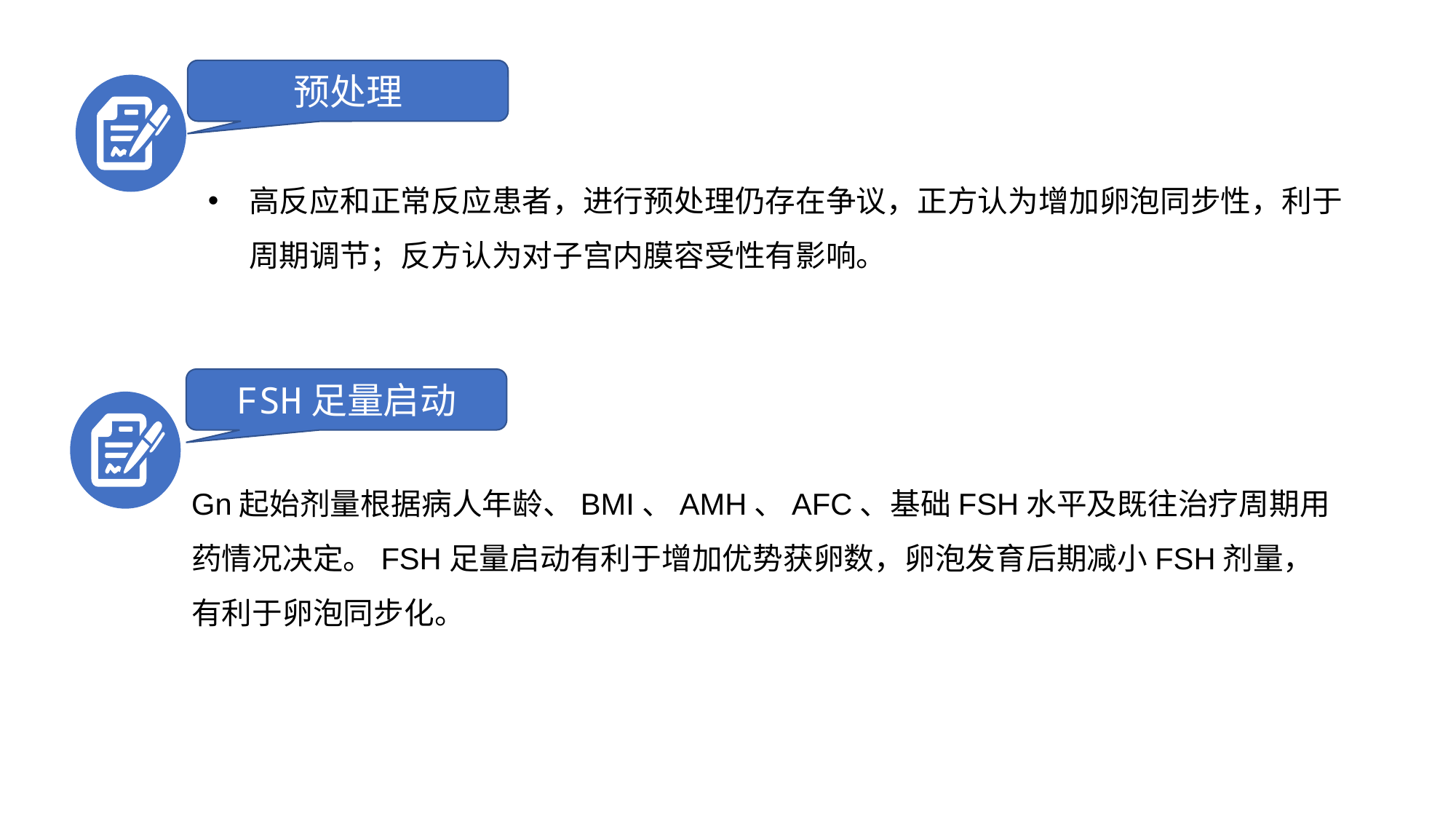

#
预处理

高反应和正常反应患者，进行预处理仍存在争议，正方认为增加卵泡同步性，利于周期调节；反方认为对子宫内膜容受性有影响。
FSH足量启动

Gn起始剂量根据病人年龄、BMI、AMH、AFC、基础FSH水平及既往治疗周期用药情况决定。FSH足量启动有利于增加优势获卵数，卵泡发育后期减小FSH剂量，有利于卵泡同步化。